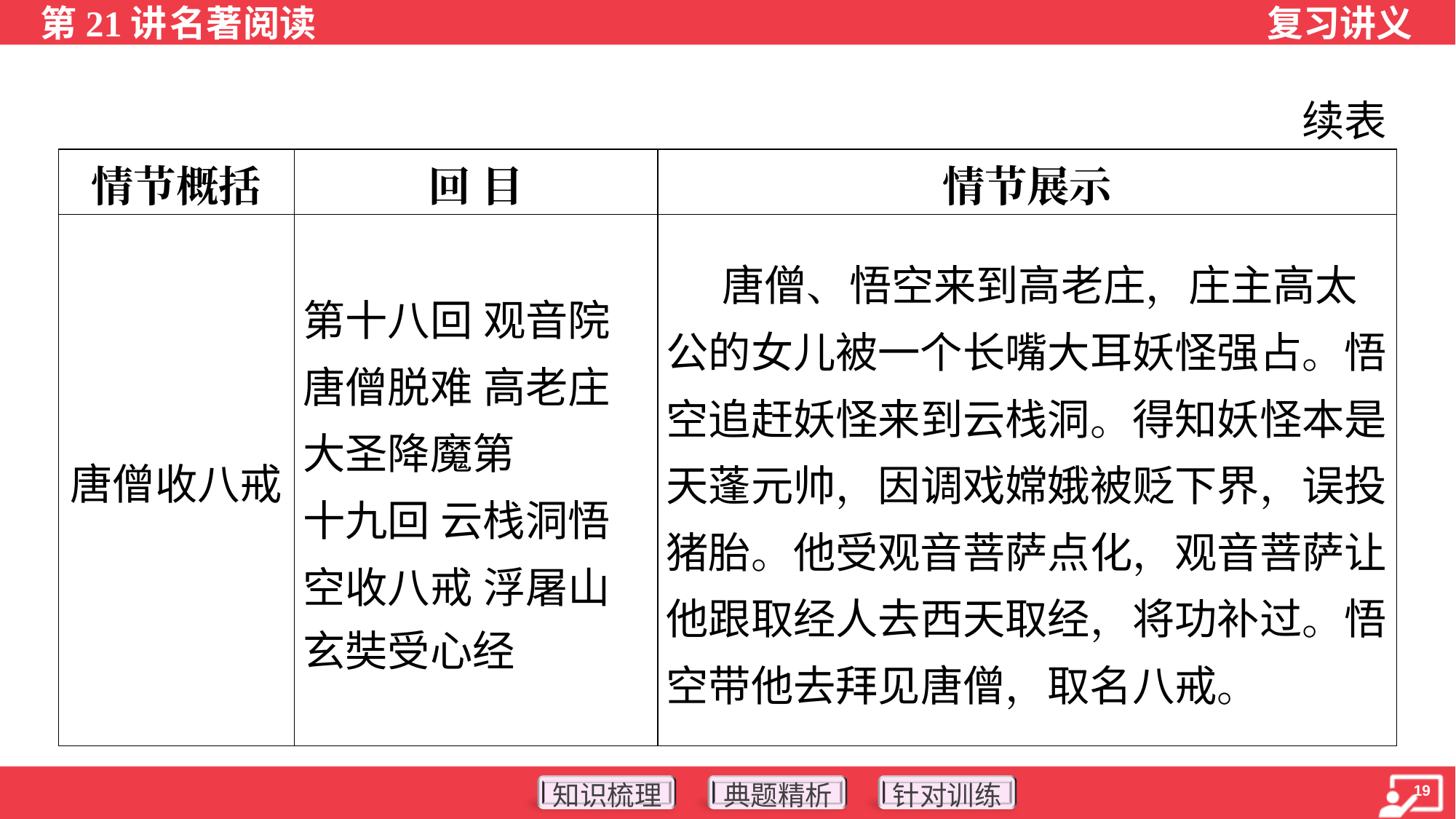

续表
| 情节概括 | 回 目 | 情节展示 |
| --- | --- | --- |
| 唐僧收八戒 | 第十八回 观音院 唐僧脱难 高老庄 大圣降魔第 十九回 云栈洞悟 空收八戒 浮屠山 玄奘受心经 | 唐僧、悟空来到高老庄，庄主高太公的女儿被一个长嘴大耳妖怪强占。悟空追赶妖怪来到云栈洞。得知妖怪本是天蓬元帅，因调戏嫦娥被贬下界，误投猪胎。他受观音菩萨点化，观音菩萨让他跟取经人去西天取经，将功补过。悟空带他去拜见唐僧，取名八戒。 |